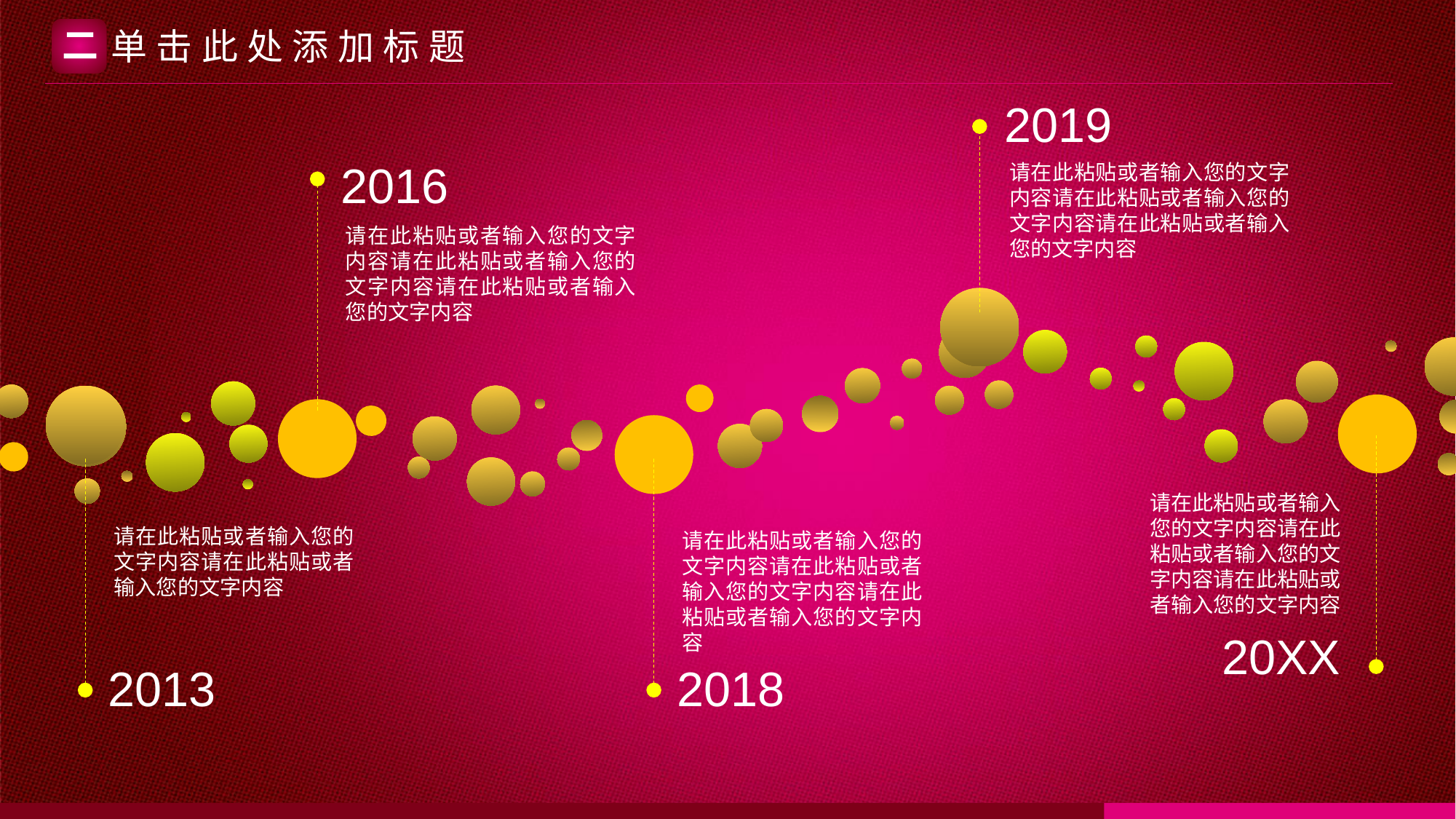

二
单击此处添加标题

2019
请在此粘贴或者输入您的文字内容请在此粘贴或者输入您的文字内容请在此粘贴或者输入您的文字内容
2016
请在此粘贴或者输入您的文字内容请在此粘贴或者输入您的文字内容请在此粘贴或者输入您的文字内容

请在此粘贴或者输入您的文字内容请在此粘贴或者输入您的文字内容请在此粘贴或者输入您的文字内容
20XX
请在此粘贴或者输入您的文字内容请在此粘贴或者输入您的文字内容
2013
请在此粘贴或者输入您的文字内容请在此粘贴或者输入您的文字内容请在此粘贴或者输入您的文字内容
2018